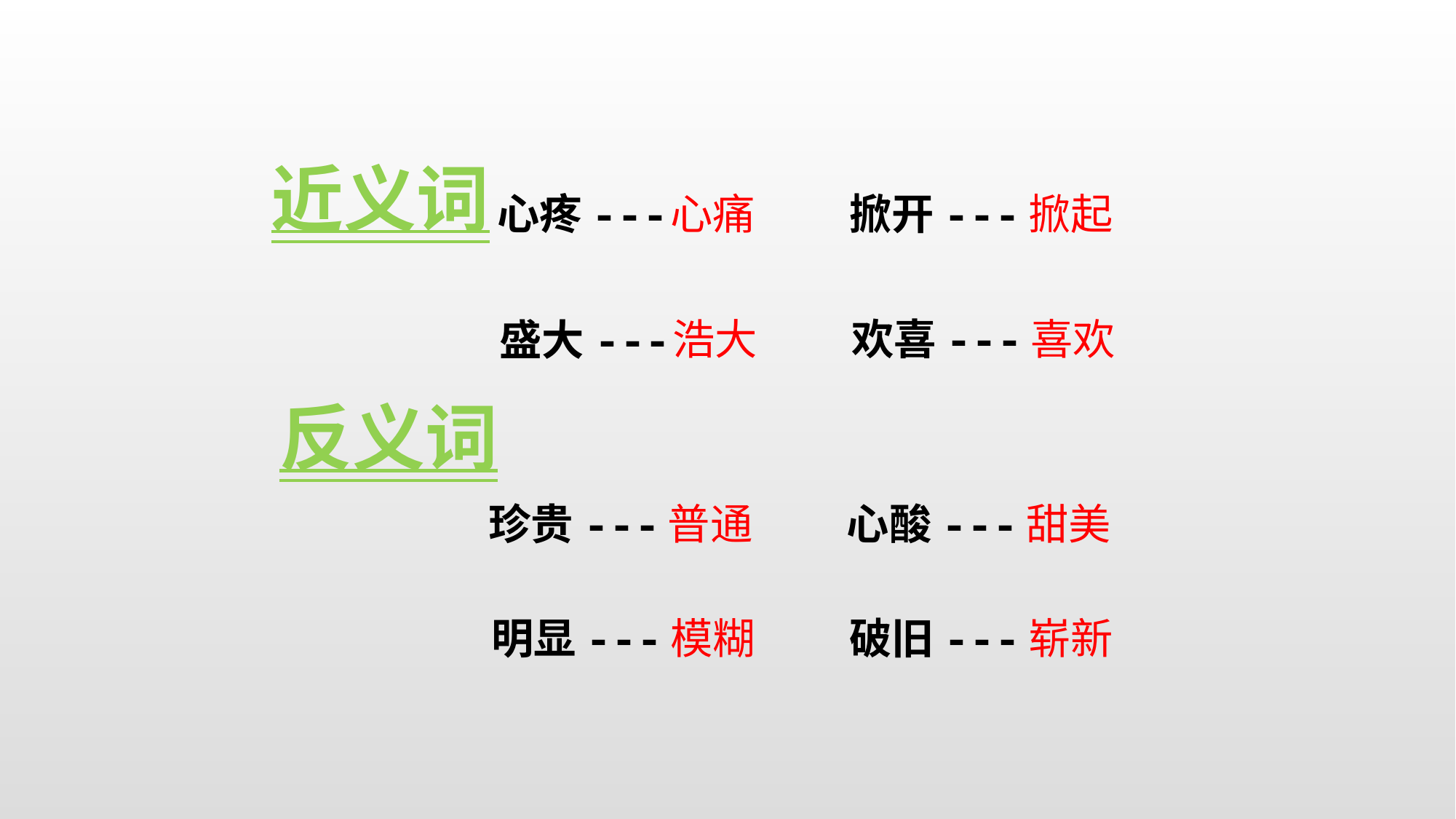

近义词
心疼---
心痛
掀开---
掀起
浩大
欢喜---
喜欢
盛大---
反义词
珍贵---
普通
心酸---
甜美
明显---
模糊
破旧---
崭新